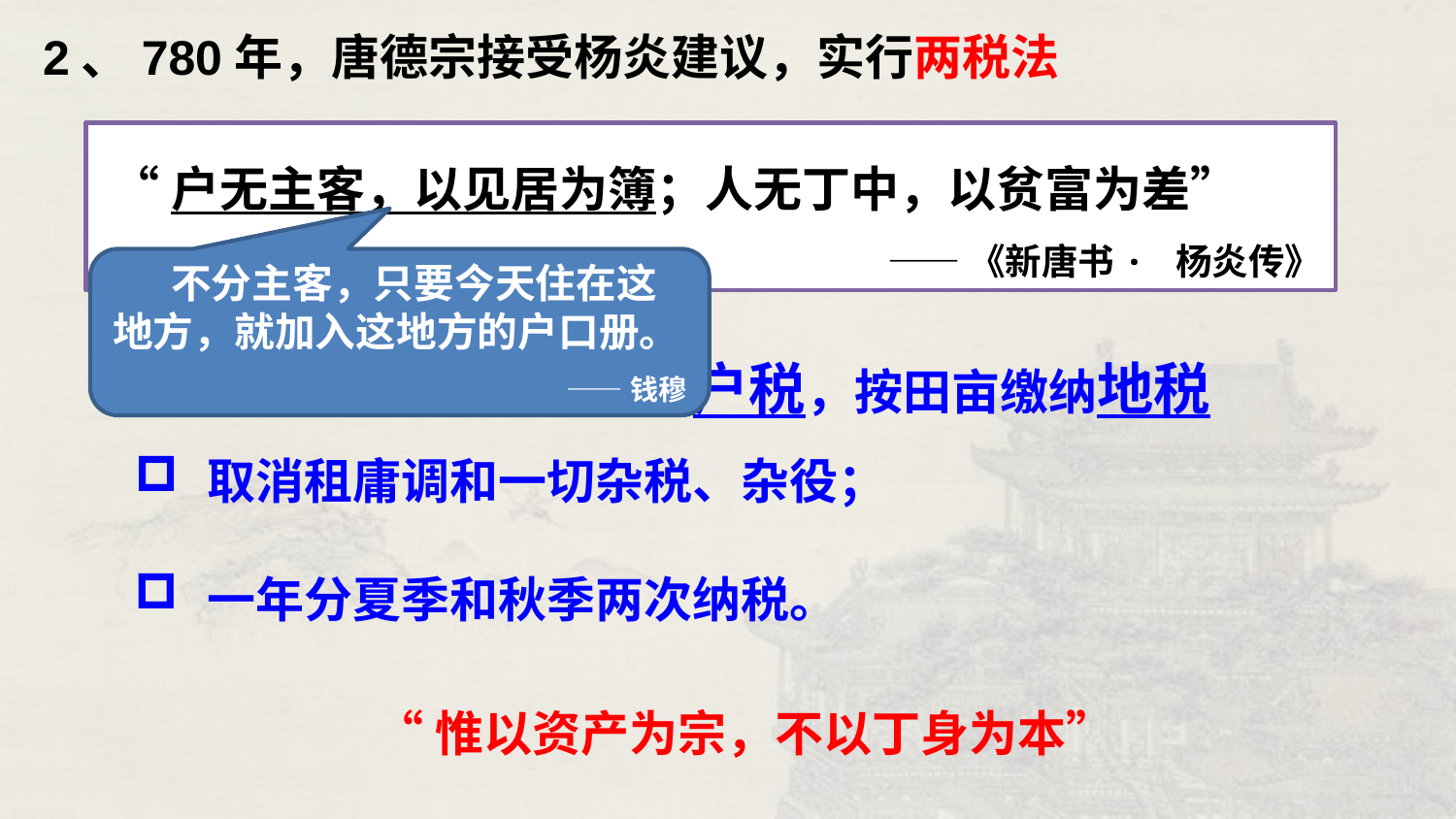

2、780年，唐德宗接受杨炎建议，实行两税法
 “户无主客，以见居为簿；人无丁中，以贫富为差”
——《新唐书· 杨炎传》
      不分主客，只要今天住在这地方，就加入这地方的户口册。
——钱穆
每户按人丁和资产缴纳户税，按田亩缴纳地税
取消租庸调和一切杂税、杂役；
一年分夏季和秋季两次纳税。
“惟以资产为宗，不以丁身为本”